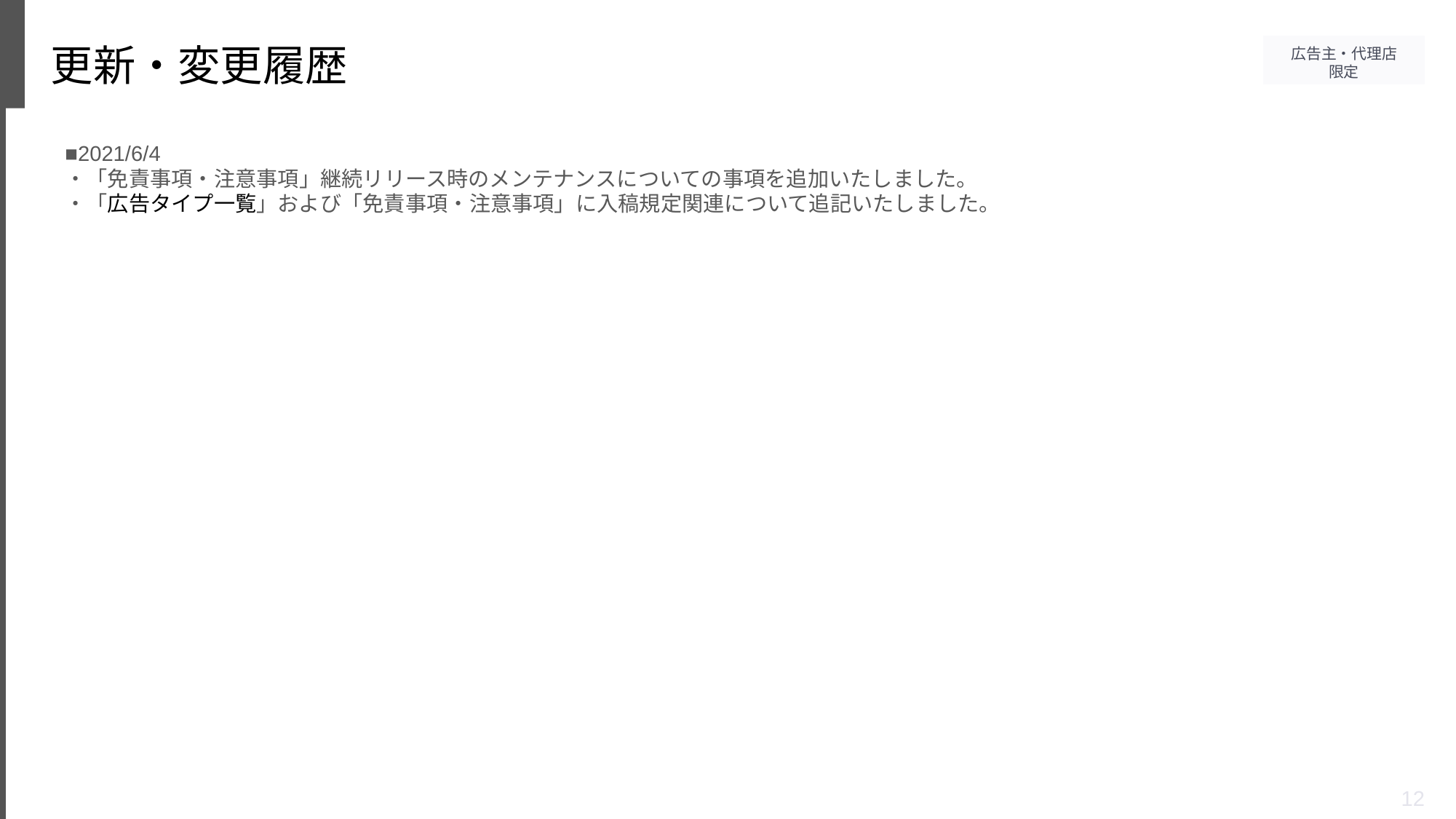

更新・変更履歴
■2021/6/4
・「免責事項・注意事項」継続リリース時のメンテナンスについての事項を追加いたしました。
・「広告タイプ一覧」および「免責事項・注意事項」に入稿規定関連について追記いたしました。
12